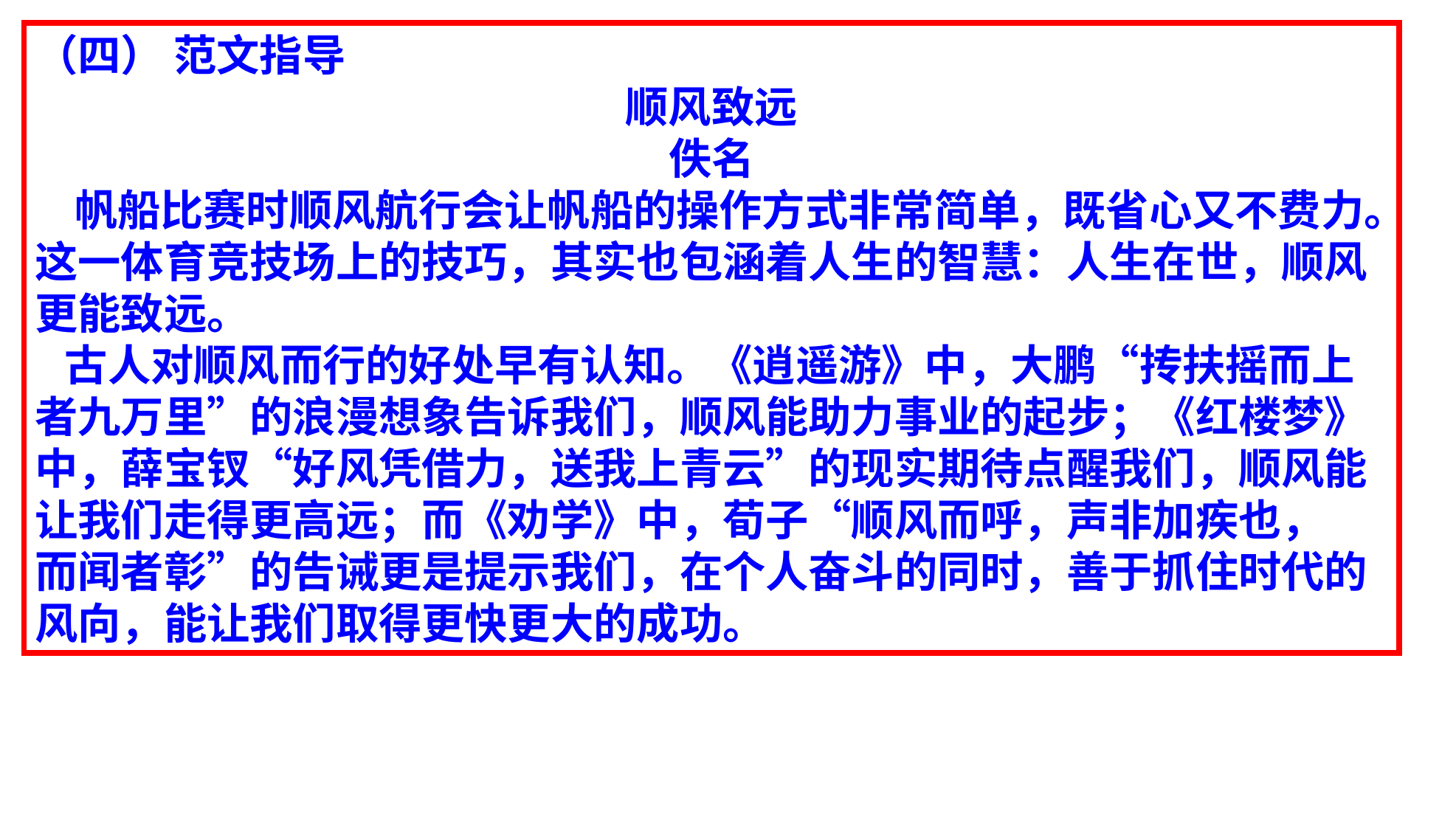

（四） 范文指导
顺风致远
佚名
   帆船比赛时顺风航行会让帆船的操作方式非常简单，既省心又不费力。这一体育竞技场上的技巧，其实也包涵着人生的智慧：人生在世，顺风更能致远。
  古人对顺风而行的好处早有认知。《逍遥游》中，大鹏“抟扶摇而上者九万里”的浪漫想象告诉我们，顺风能助力事业的起步；《红楼梦》中，薛宝钗“好风凭借力，送我上青云”的现实期待点醒我们，顺风能让我们走得更高远；而《劝学》中，荀子“顺风而呼，声非加疾也，
而闻者彰”的告诫更是提示我们，在个人奋斗的同时，善于抓住时代的风向，能让我们取得更快更大的成功。